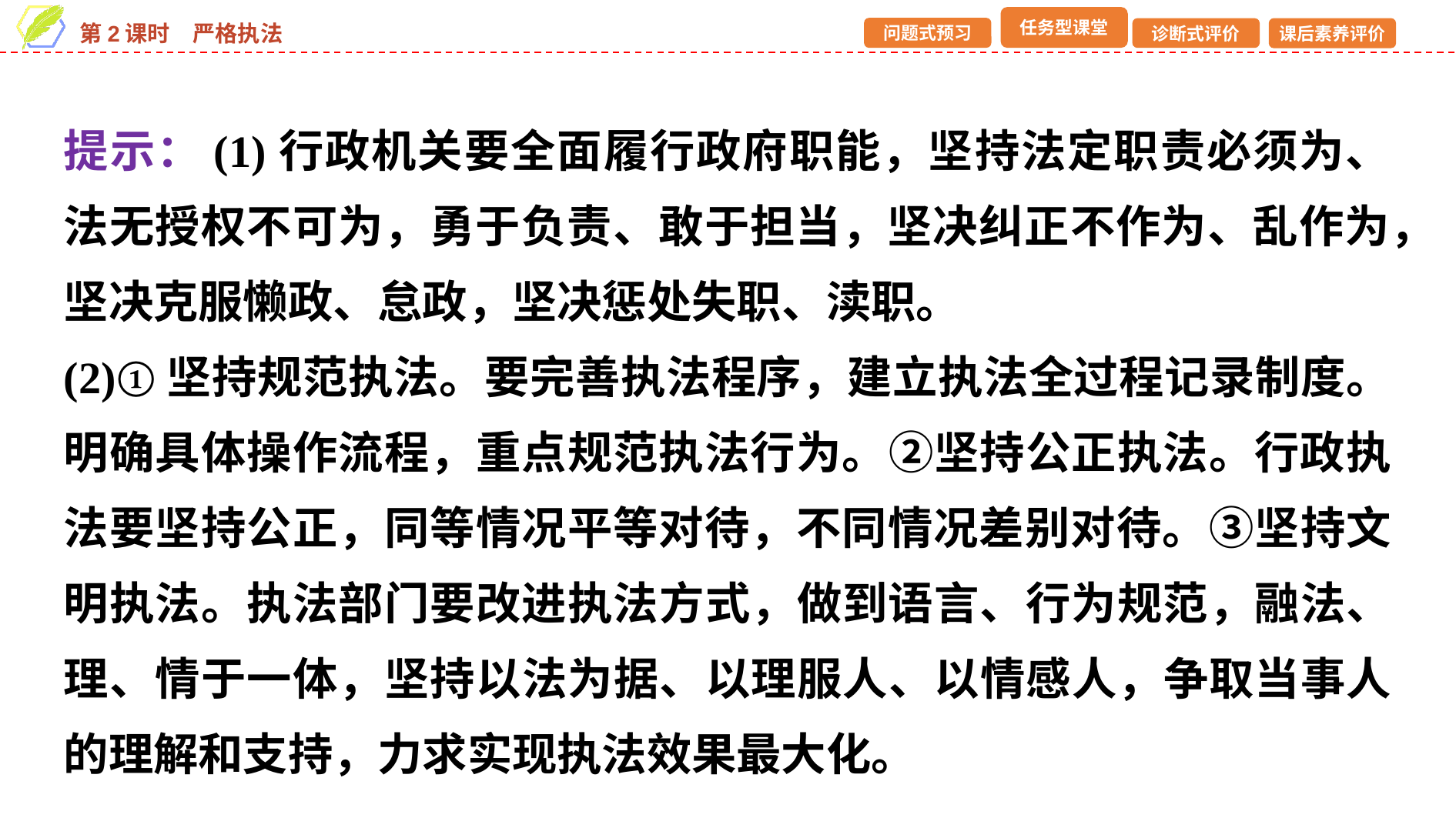

提示：(1)行政机关要全面履行政府职能，坚持法定职责必须为、法无授权不可为，勇于负责、敢于担当，坚决纠正不作为、乱作为，坚决克服懒政、怠政，坚决惩处失职、渎职。
(2)①坚持规范执法。要完善执法程序，建立执法全过程记录制度。明确具体操作流程，重点规范执法行为。②坚持公正执法。行政执法要坚持公正，同等情况平等对待，不同情况差别对待。③坚持文明执法。执法部门要改进执法方式，做到语言、行为规范，融法、理、情于一体，坚持以法为据、以理服人、以情感人，争取当事人的理解和支持，力求实现执法效果最大化。